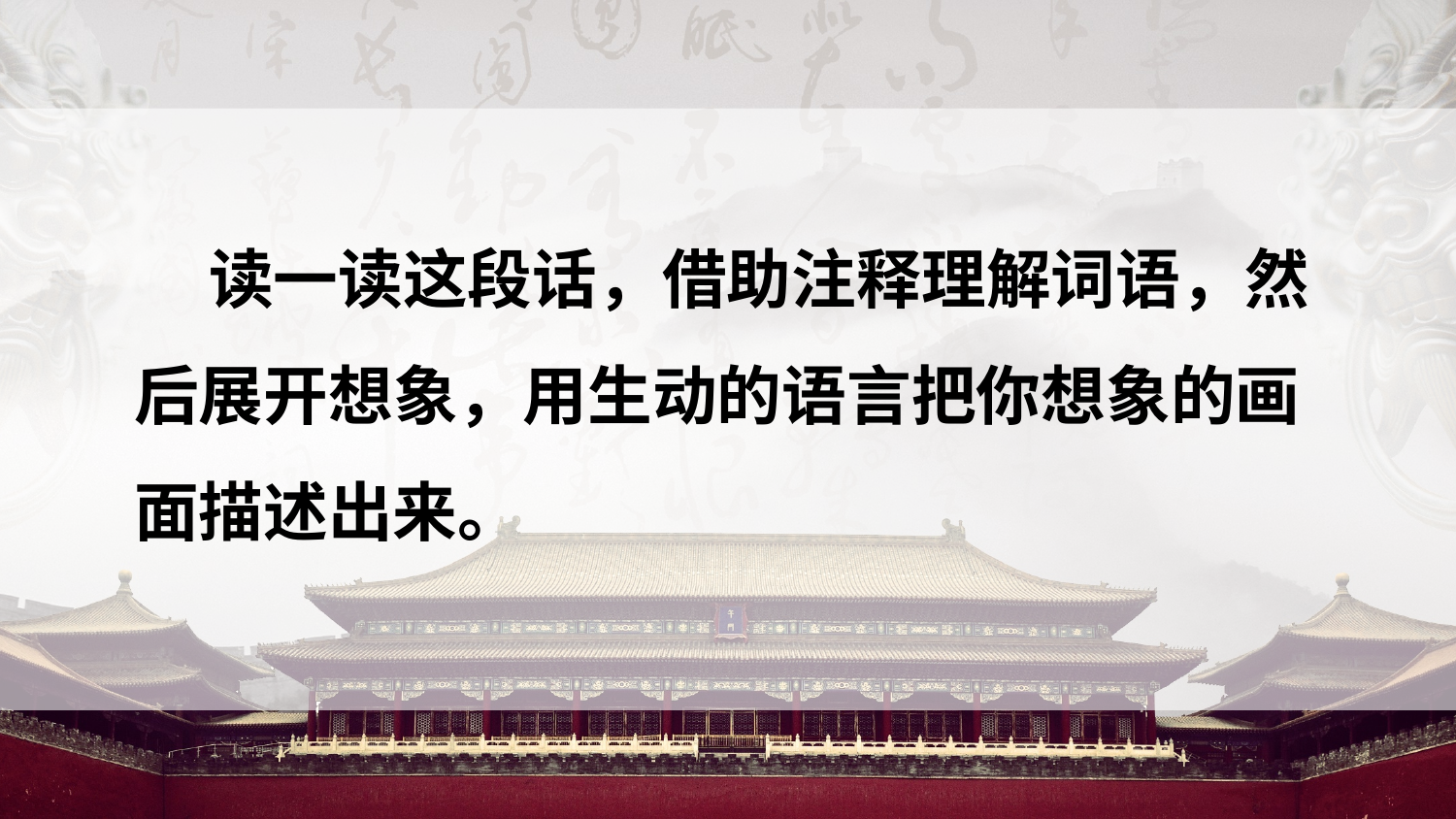

读一读这段话，借助注释理解词语，然后展开想象，用生动的语言把你想象的画面描述出来。